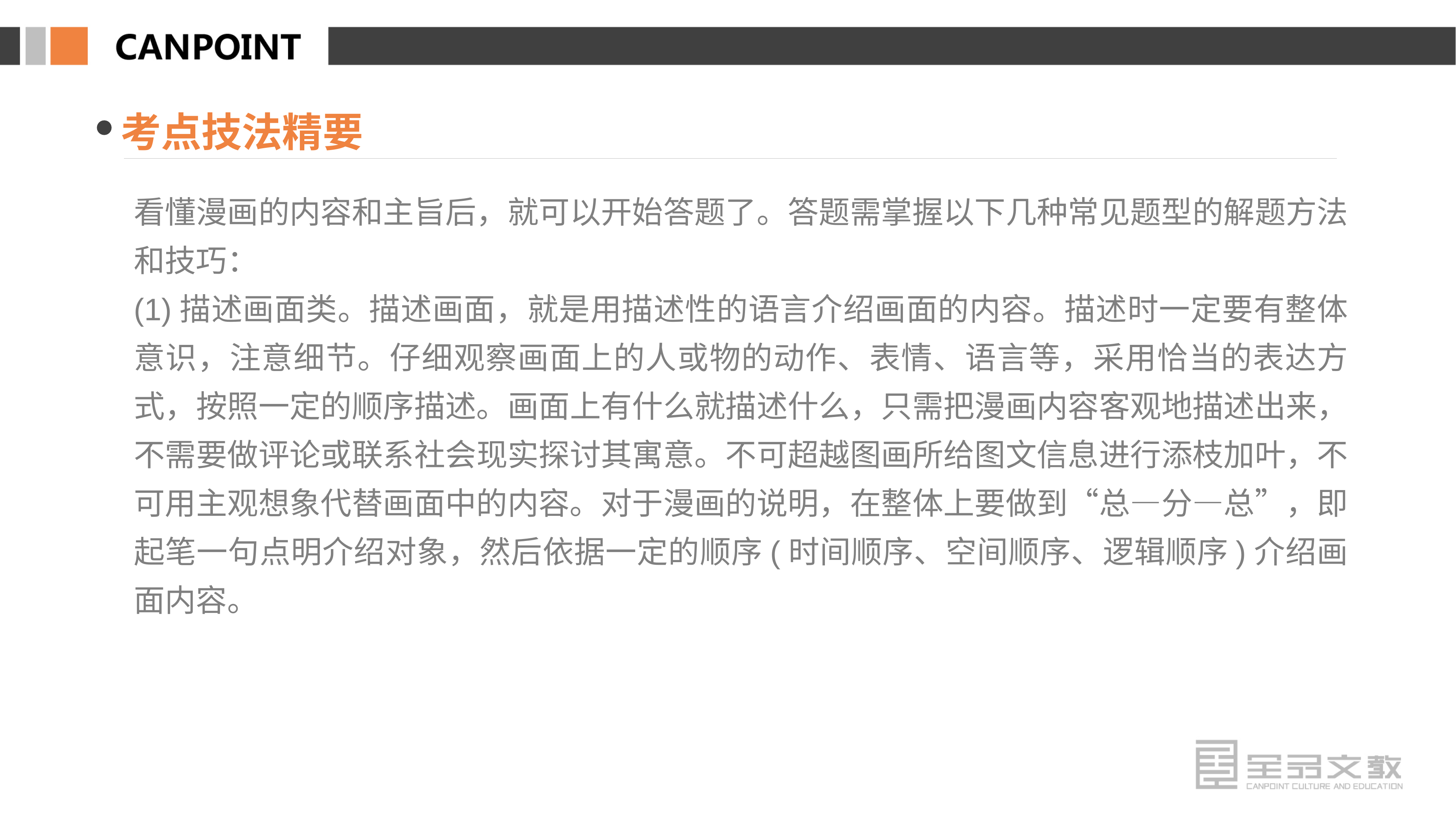

考点技法精要

看懂漫画的内容和主旨后，就可以开始答题了。答题需掌握以下几种常见题型的解题方法和技巧：
(1)描述画面类。描述画面，就是用描述性的语言介绍画面的内容。描述时一定要有整体意识，注意细节。仔细观察画面上的人或物的动作、表情、语言等，采用恰当的表达方式，按照一定的顺序描述。画面上有什么就描述什么，只需把漫画内容客观地描述出来，不需要做评论或联系社会现实探讨其寓意。不可超越图画所给图文信息进行添枝加叶，不可用主观想象代替画面中的内容。对于漫画的说明，在整体上要做到“总—分—总”，即起笔一句点明介绍对象，然后依据一定的顺序(时间顺序、空间顺序、逻辑顺序)介绍画面内容。